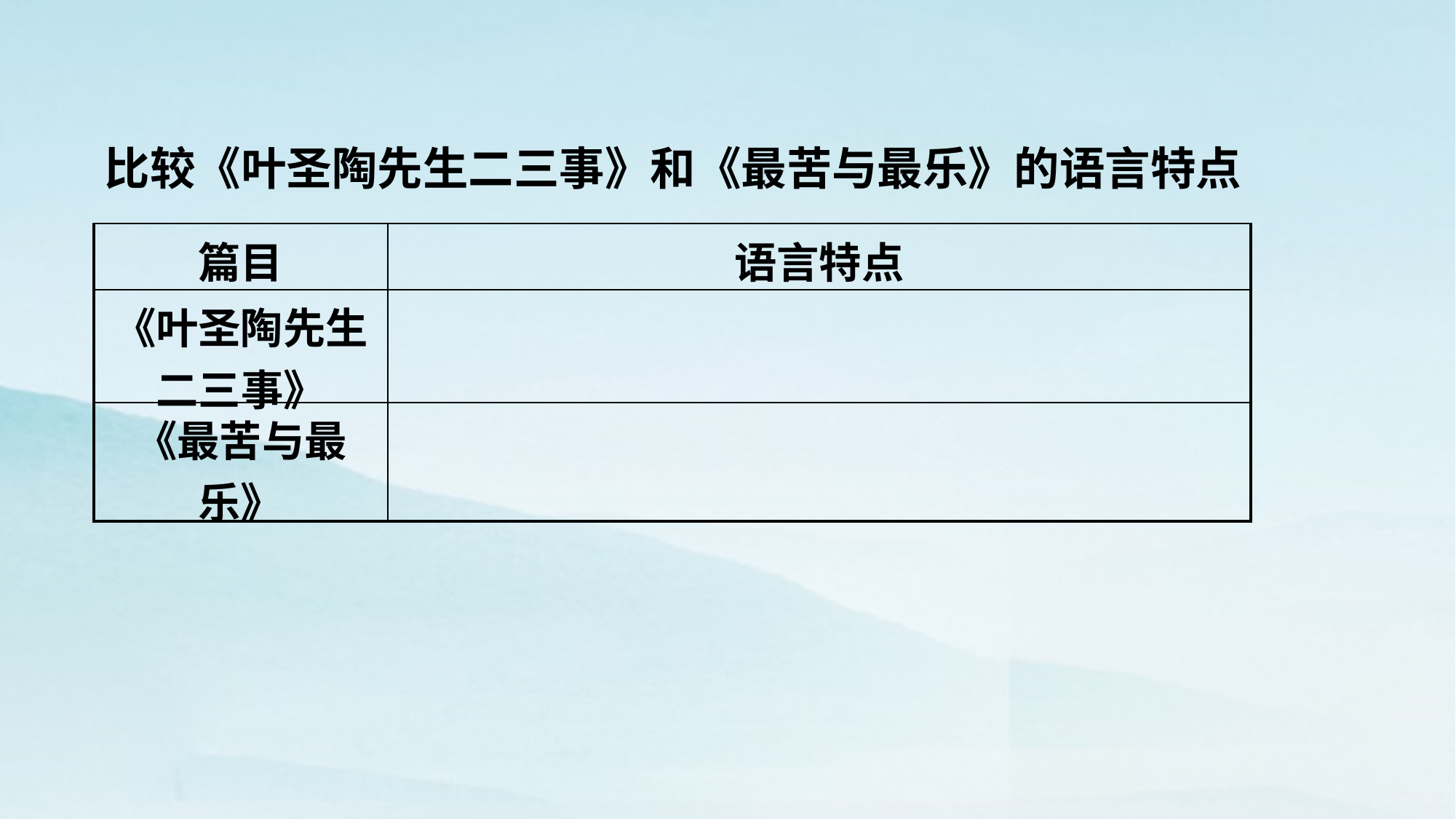

比较《叶圣陶先生二三事》和《最苦与最乐》的语言特点
| 篇目 | 语言特点 |
| --- | --- |
| 《叶圣陶先生二三事》 |  |
| 《最苦与最乐》 |  |